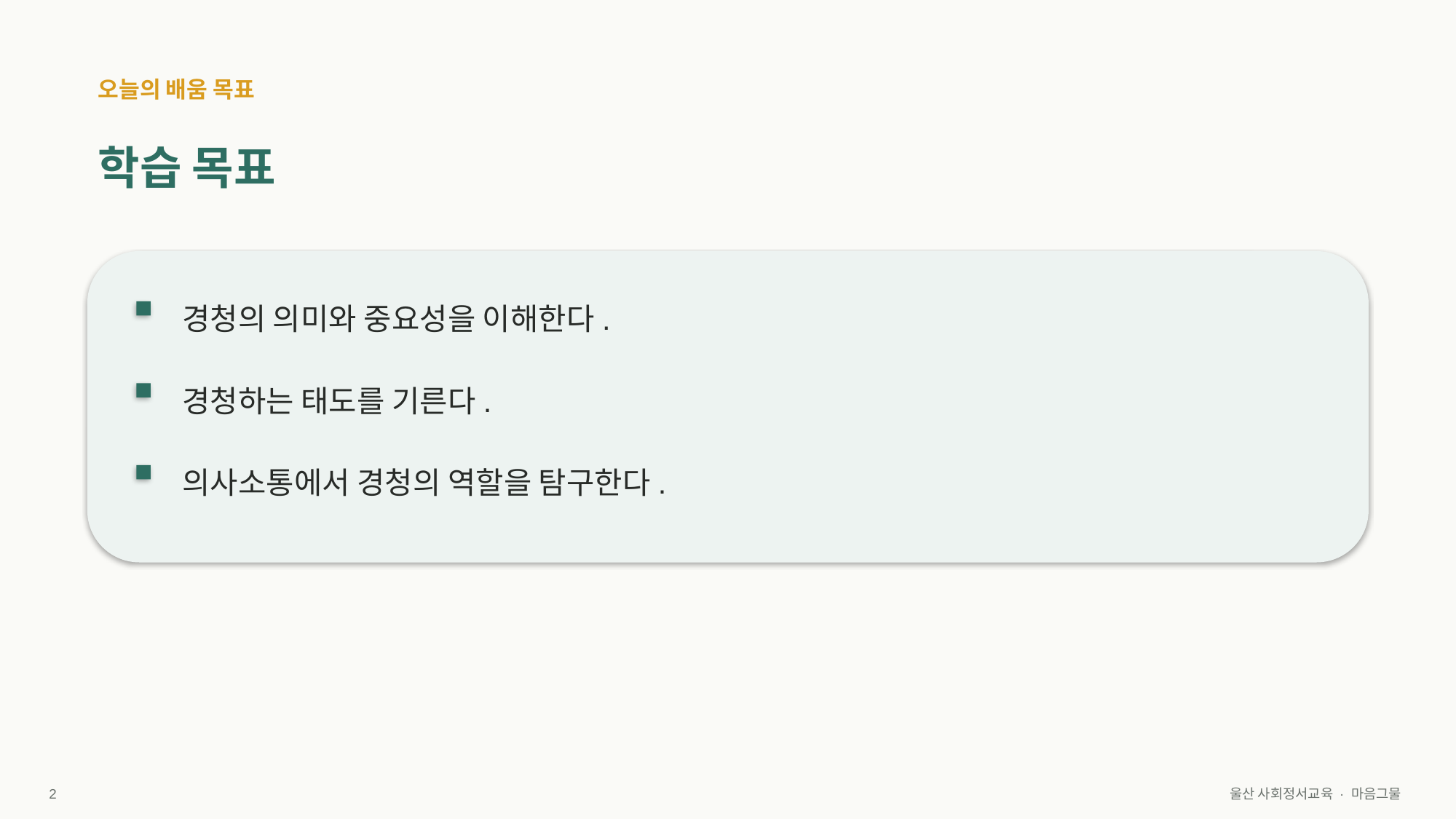

오늘의 배움 목표
학습 목표

경청의 의미와 중요성을 이해한다.

경청하는 태도를 기른다.

의사소통에서 경청의 역할을 탐구한다.

2
울산 사회정서교육 · 마음그물